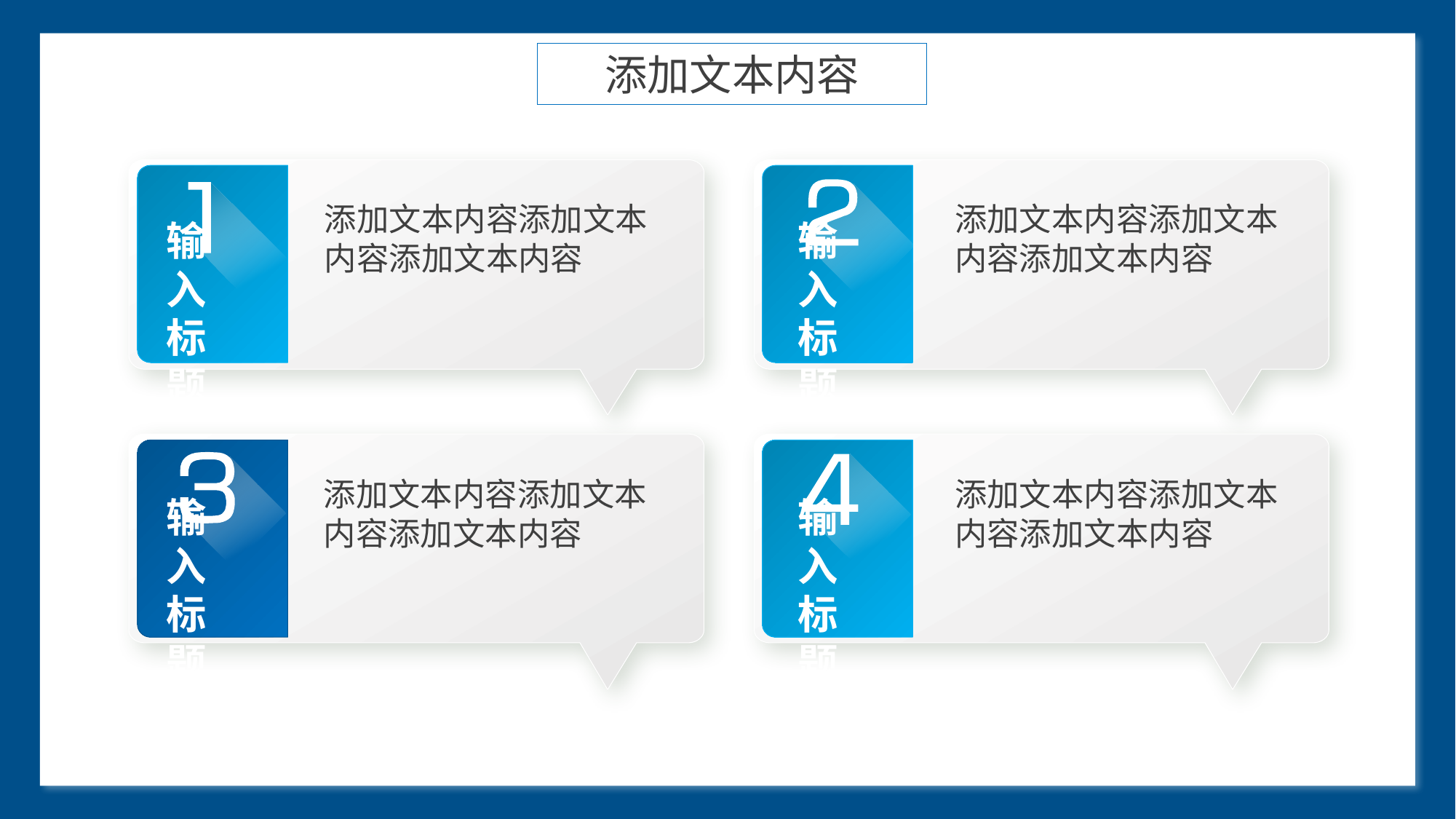

添加文本内容
#

添加文本内容添加文本内容添加文本内容
添加文本内容添加文本内容添加文本内容
输入标题
输入标题

添加文本内容添加文本内容添加文本内容
添加文本内容添加文本内容添加文本内容
输入标题
输入标题